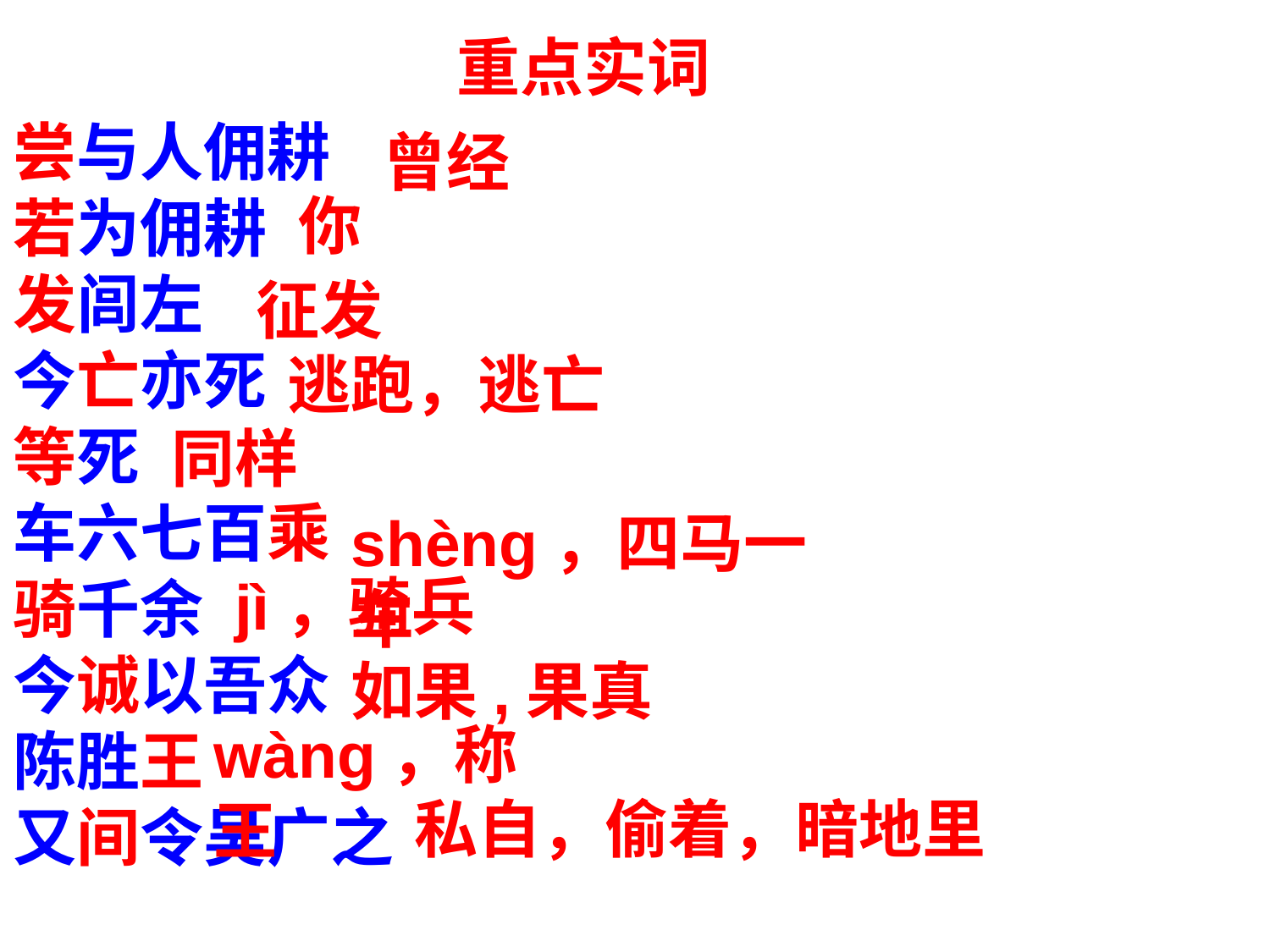

重点实词
尝与人佣耕
若为佣耕
发闾左
今亡亦死
等死
车六七百乘
骑千余
今诚以吾众
陈胜王
又间令吴广之
曾经
你
征发

逃跑，逃亡
同样

shèng，四马一车
jì，骑兵
如果,果真
wàng，称王
私自，偷着，暗地里